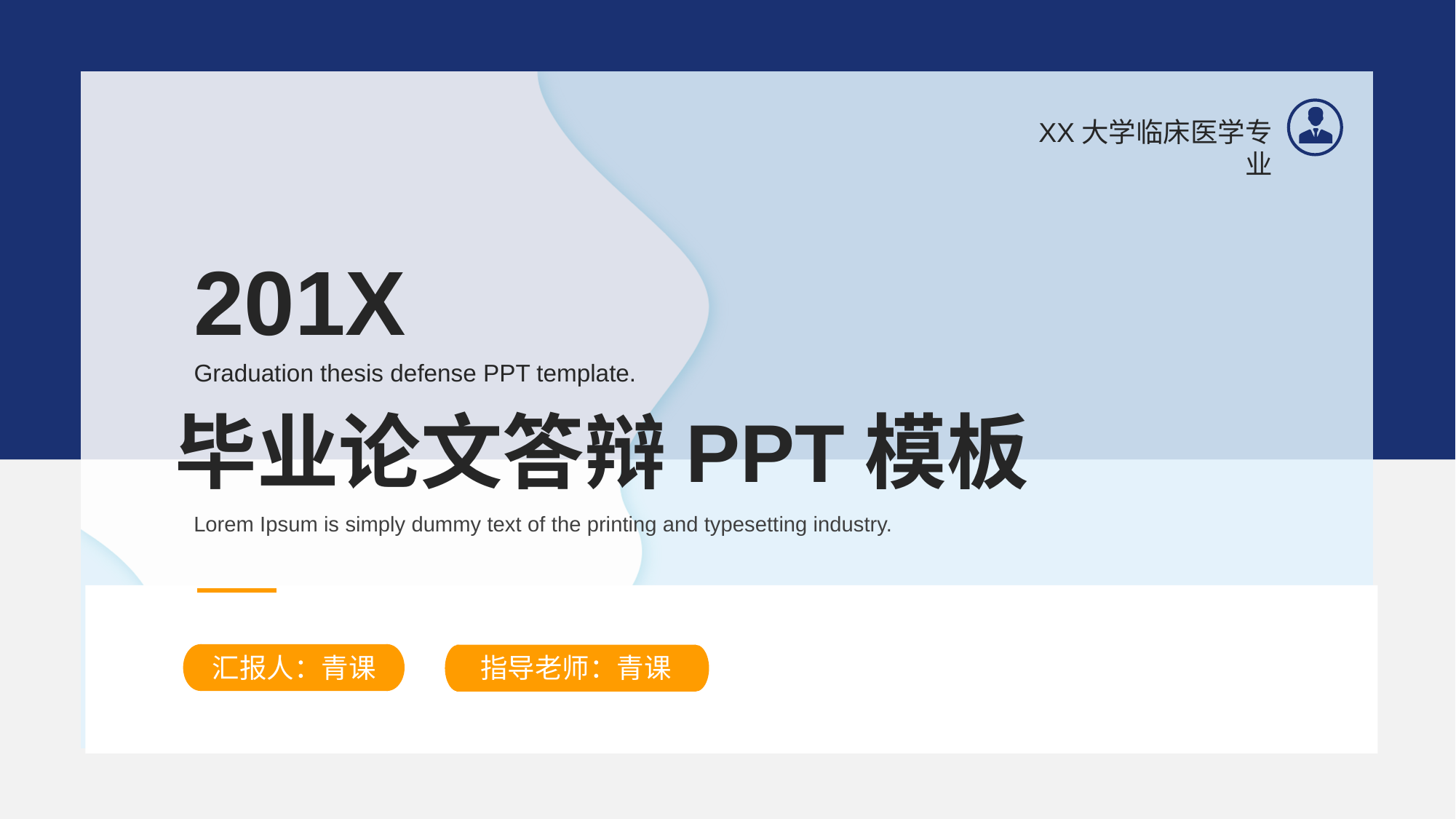

XX大学临床医学专业
201X
Graduation thesis defense PPT template.
毕业论文答辩PPT模板
Lorem Ipsum is simply dummy text of the printing and typesetting industry.
·

汇报人：青课

指导老师：青课